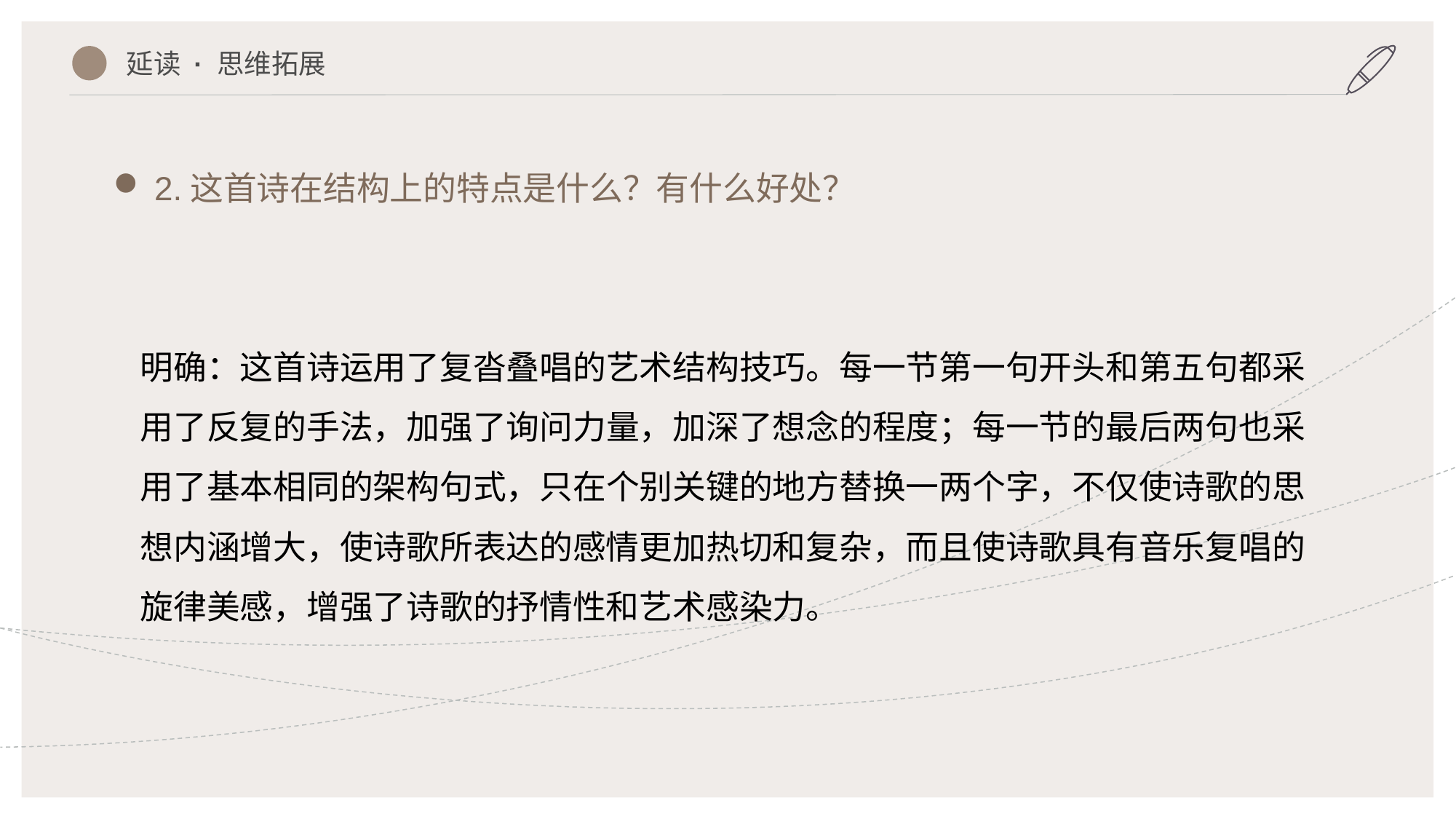

延读 · 思维拓展

2.这首诗在结构上的特点是什么？有什么好处？

明确：这首诗运用了复沓叠唱的艺术结构技巧。每一节第一句开头和第五句都采用了反复的手法，加强了询问力量，加深了想念的程度；每一节的最后两句也采用了基本相同的架构句式，只在个别关键的地方替换一两个字，不仅使诗歌的思想内涵增大，使诗歌所表达的感情更加热切和复杂，而且使诗歌具有音乐复唱的旋律美感，增强了诗歌的抒情性和艺术感染力。